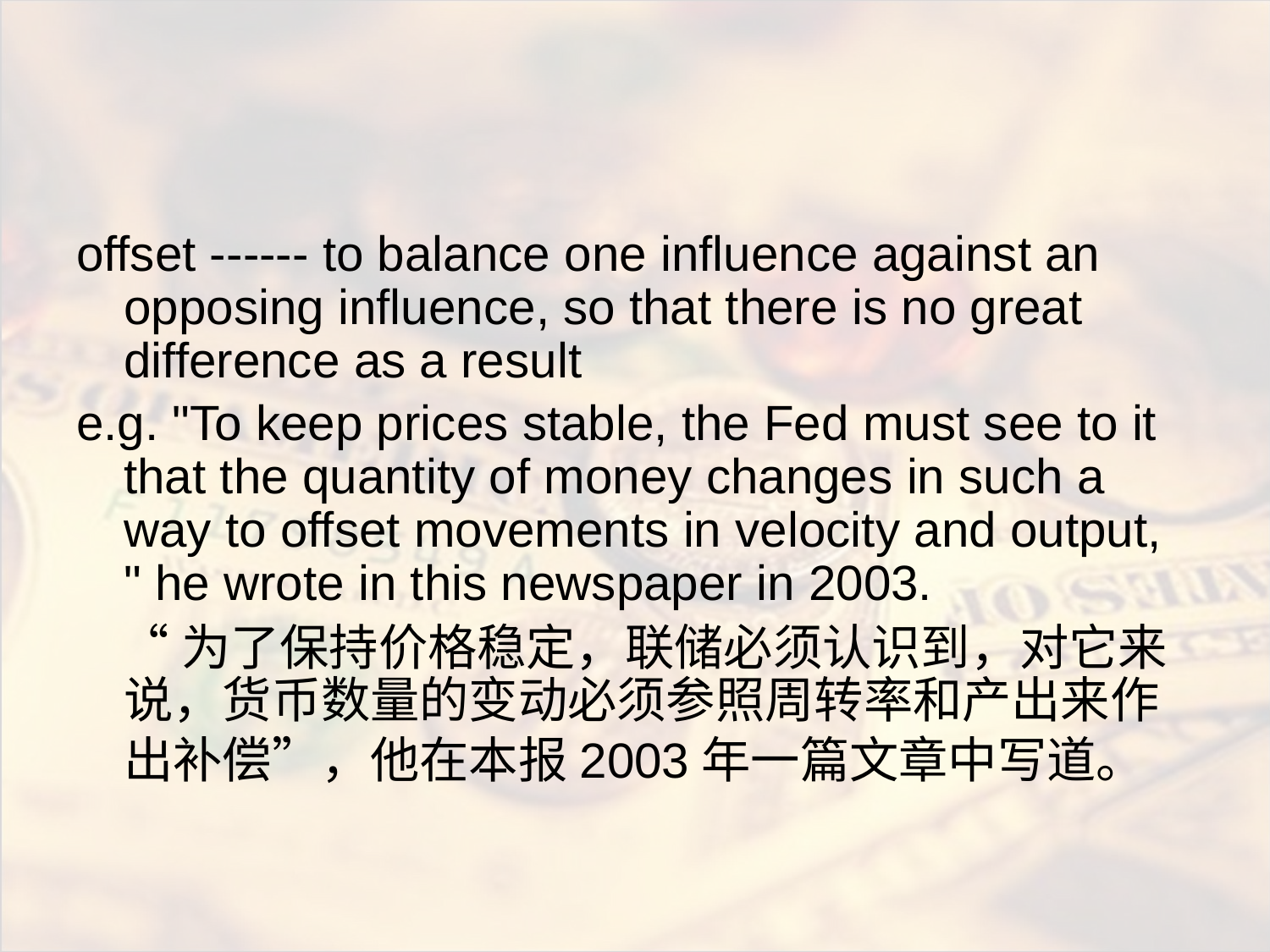

#
offset ------ to balance one influence against an opposing influence, so that there is no great difference as a result
e.g. "To keep prices stable, the Fed must see to it that the quantity of money changes in such a way to offset movements in velocity and output, " he wrote in this newspaper in 2003.
    “为了保持价格稳定，联储必须认识到，对它来说，货币数量的变动必须参照周转率和产出来作出补偿”，他在本报2003年一篇文章中写道。